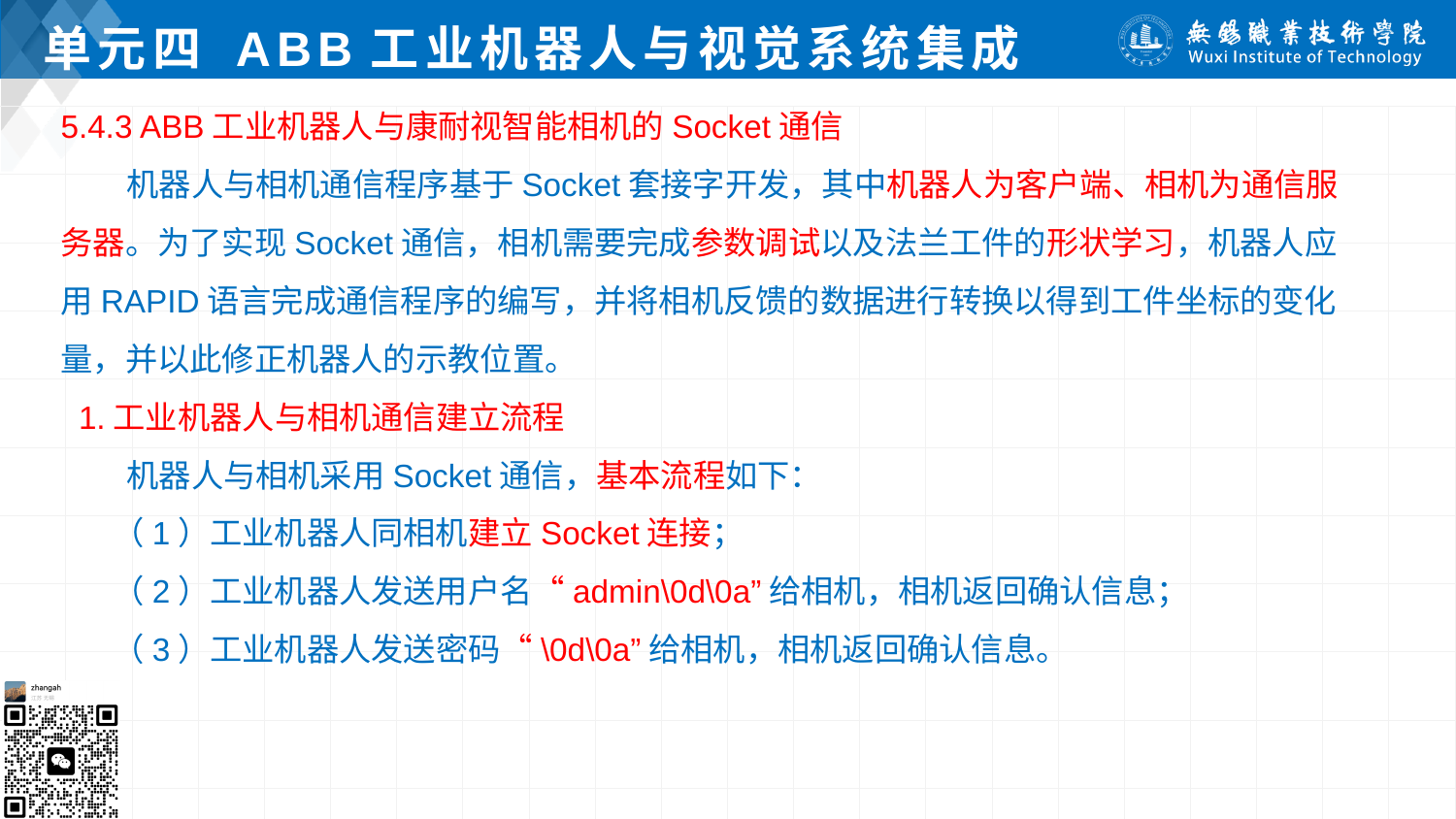

# 单元四 ABB工业机器人与视觉系统集成
5.4.3 ABB工业机器人与康耐视智能相机的Socket通信
        机器人与相机通信程序基于Socket套接字开发，其中机器人为客户端、相机为通信服务器。为了实现Socket通信，相机需要完成参数调试以及法兰工件的形状学习，机器人应用RAPID语言完成通信程序的编写，并将相机反馈的数据进行转换以得到工件坐标的变化量，并以此修正机器人的示教位置。
  1.工业机器人与相机通信建立流程
        机器人与相机采用Socket通信，基本流程如下：
      （1）工业机器人同相机建立Socket连接；
      （2）工业机器人发送用户名“admin\0d\0a”给相机，相机返回确认信息；
      （3）工业机器人发送密码“\0d\0a”给相机，相机返回确认信息。